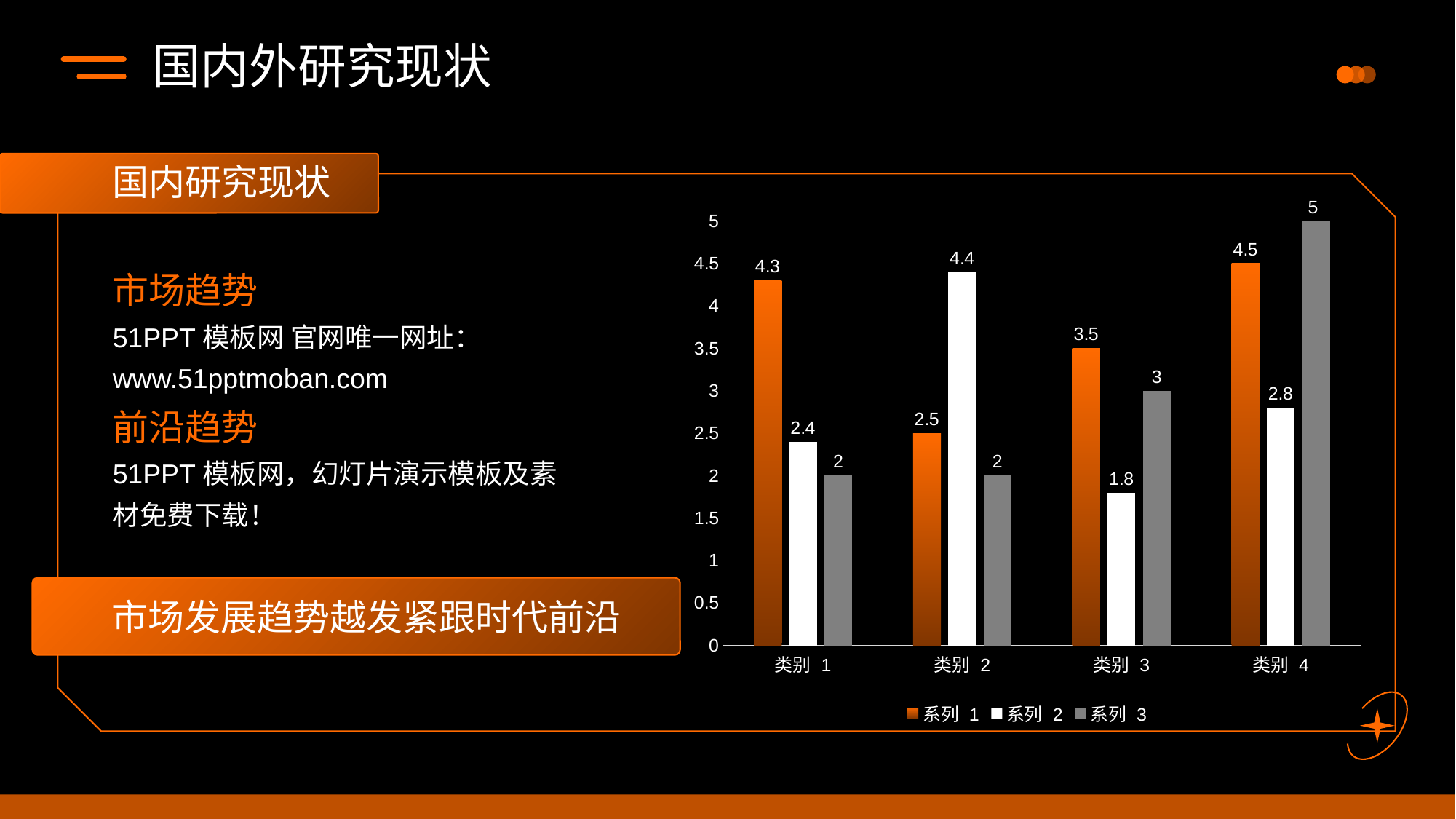

国内外研究现状

国内研究现状

### Chart

| Category | 系列 1 | 系列 2 | 系列 3 |
|---|---|---|---|
| 类别 1 | 4.3 | 2.4 | 2.0 |
| 类别 2 | 2.5 | 4.4 | 2.0 |
| 类别 3 | 3.5 | 1.8 | 3.0 |
| 类别 4 | 4.5 | 2.8 | 5.0 |
市场趋势
51PPT模板网 官网唯一网址：www.51pptmoban.com
前沿趋势
51PPT模板网，幻灯片演示模板及素材免费下载！

市场发展趋势越发紧跟时代前沿